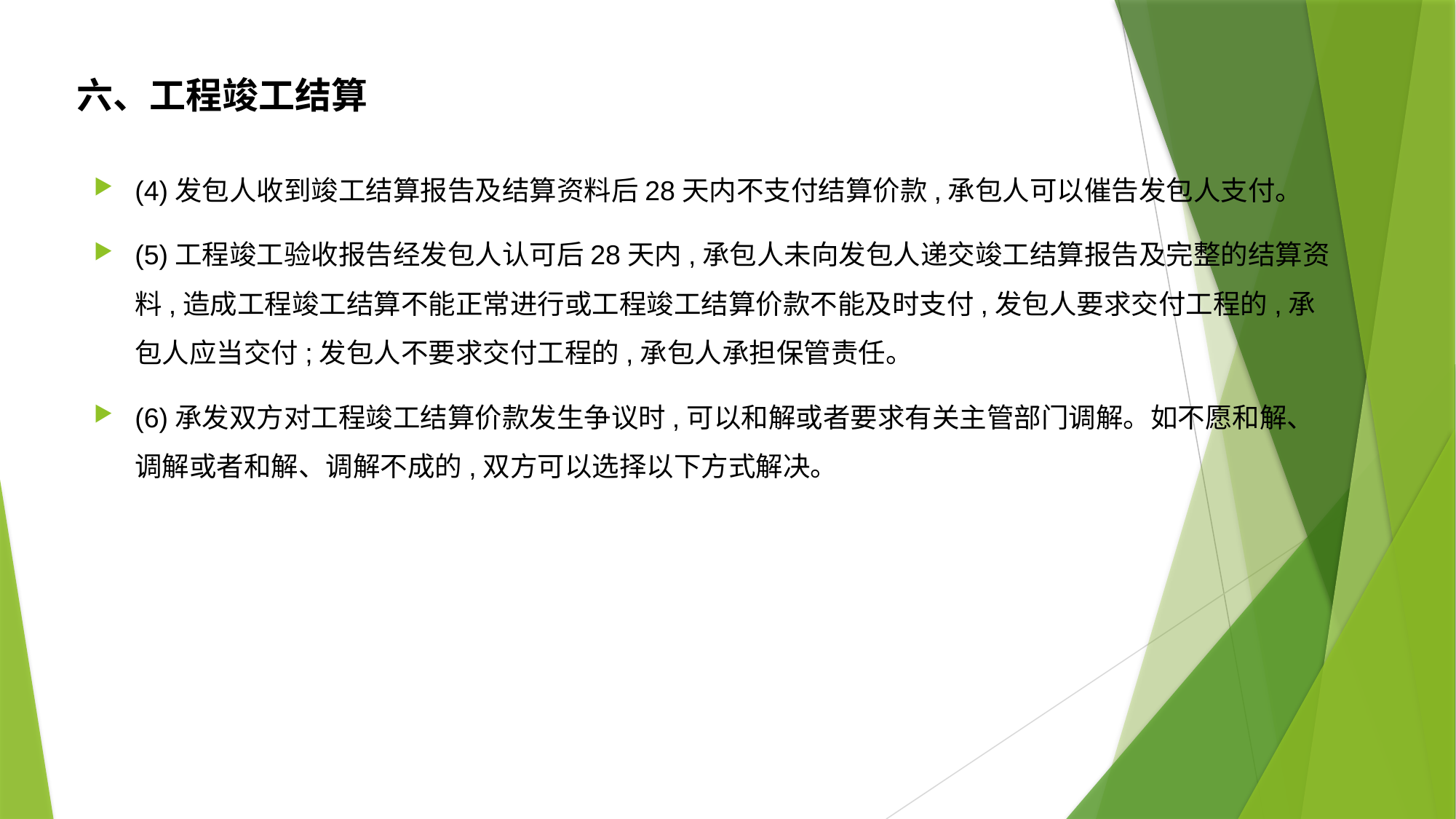

六、工程竣工结算
(4)发包人收到竣工结算报告及结算资料后28天内不支付结算价款,承包人可以催告发包人支付。
(5)工程竣工验收报告经发包人认可后28天内,承包人未向发包人递交竣工结算报告及完整的结算资料,造成工程竣工结算不能正常进行或工程竣工结算价款不能及时支付,发包人要求交付工程的,承包人应当交付;发包人不要求交付工程的,承包人承担保管责任。
(6)承发双方对工程竣工结算价款发生争议时,可以和解或者要求有关主管部门调解。如不愿和解、调解或者和解、调解不成的,双方可以选择以下方式解决。